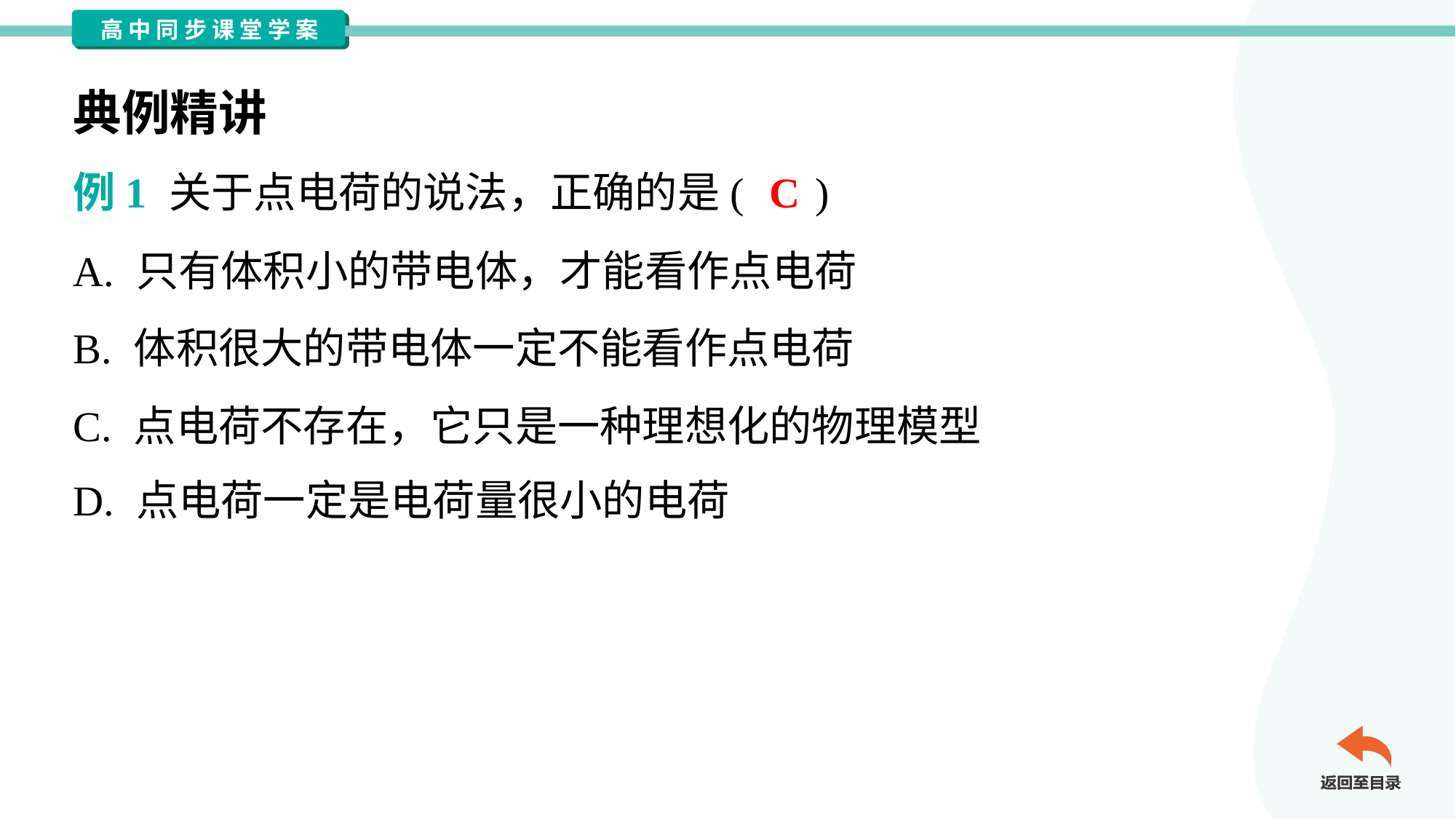

典例精讲
C
例1 关于点电荷的说法，正确的是(      )
A. 只有体积小的带电体，才能看作点电荷
B. 体积很大的带电体一定不能看作点电荷
C. 点电荷不存在，它只是一种理想化的物理模型
D. 点电荷一定是电荷量很小的电荷